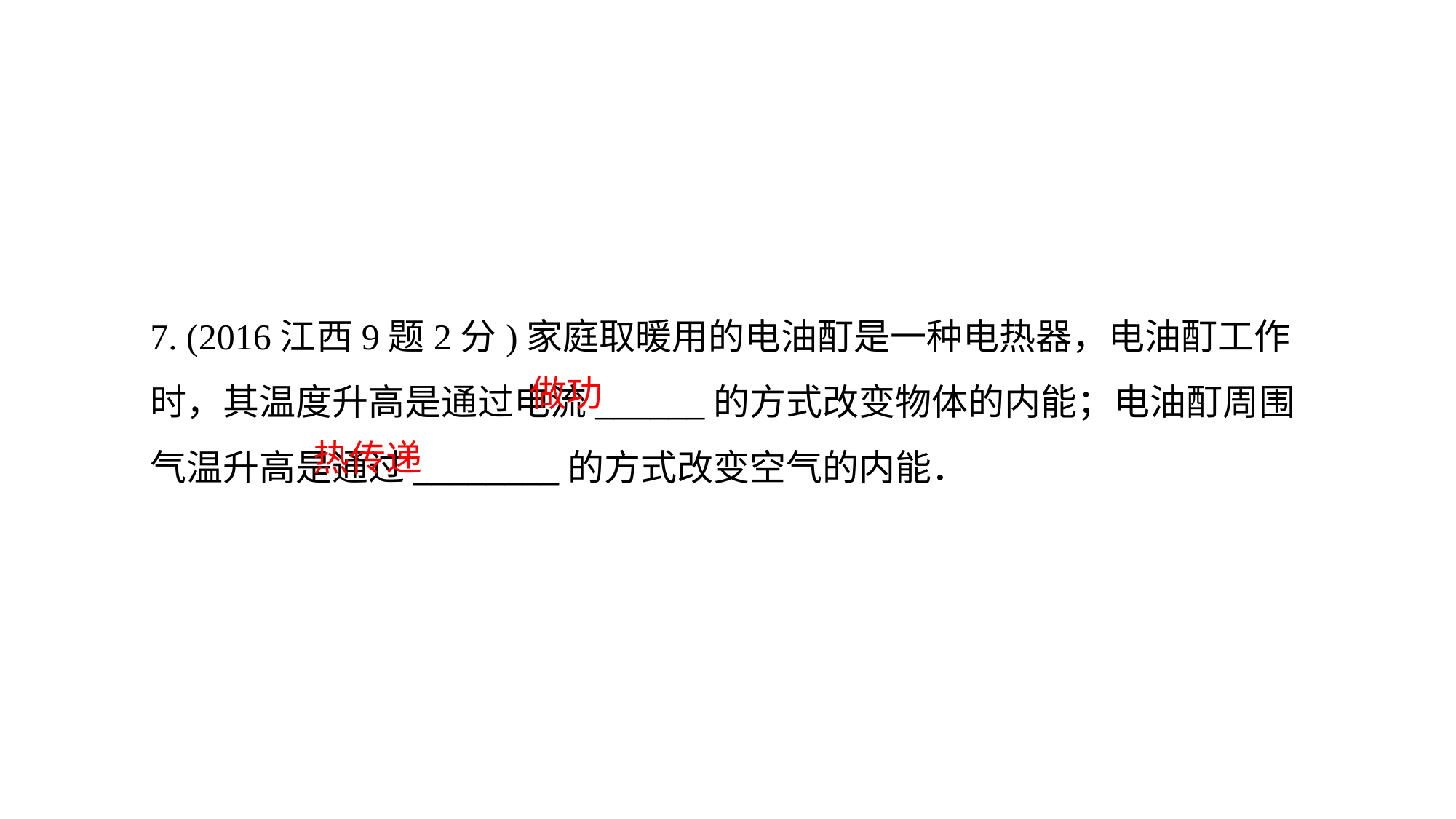

7. (2016江西9题2分)家庭取暖用的电油酊是一种电热器，电油酊工作时，其温度升高是通过电流______的方式改变物体的内能；电油酊周围气温升高是通过________的方式改变空气的内能．
做功
热传递